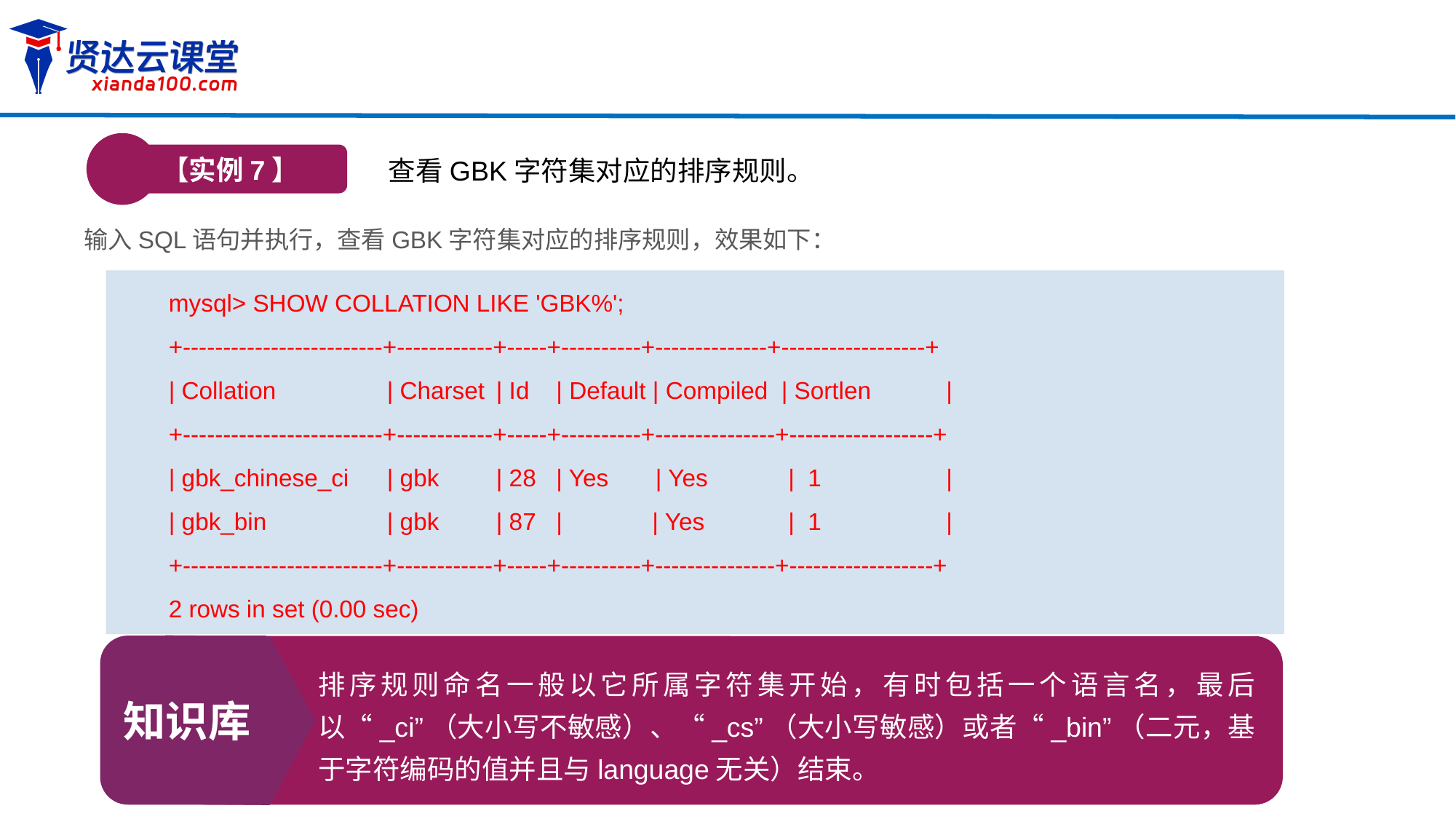

【实例7】
查看GBK字符集对应的排序规则。
输入SQL语句并执行，查看GBK字符集对应的排序规则，效果如下：
mysql> SHOW COLLATION LIKE 'GBK%';
+-------------------------+------------+-----+----------+--------------+------------------+
| Collation		| Charset	| Id    | Default | Compiled  | Sortlen 	  |
+-------------------------+------------+-----+----------+---------------+------------------+
| gbk_chinese_ci 	| gbk	| 28   | Yes       | Yes	           |  1		  |
| gbk_bin		| gbk  	| 87   |      	       | Yes	           |  1		  |
+-------------------------+------------+-----+----------+---------------+------------------+
2 rows in set (0.00 sec)

知识库

排序规则命名一般以它所属字符集开始，有时包括一个语言名，最后以“_ci”（大小写不敏感）、“_cs”（大小写敏感）或者“_bin”（二元，基于字符编码的值并且与language无关）结束。